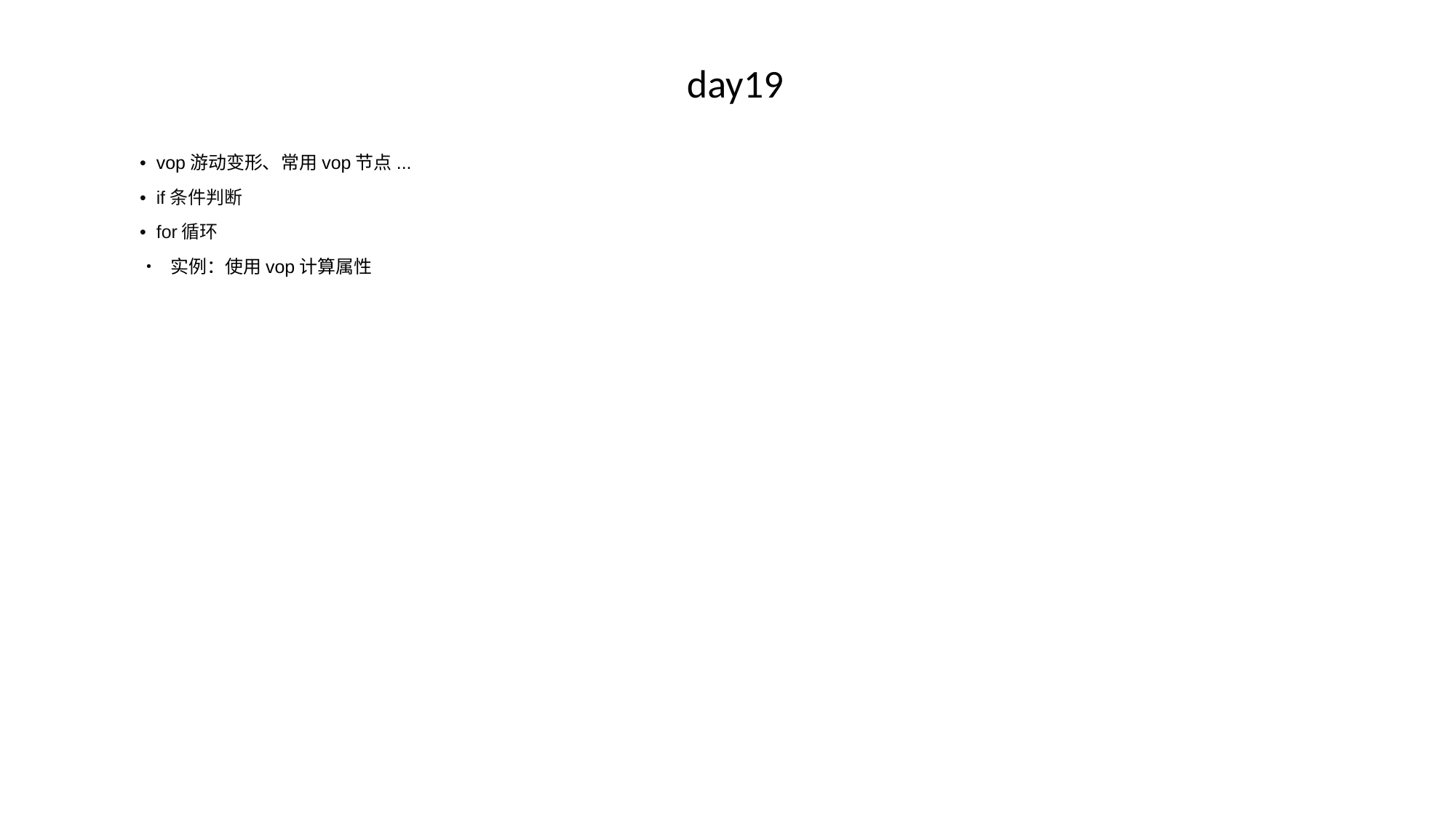

# day19
•  vop游动变形、常用vop节点...
•  if条件判断
•  for循环
•  实例：使用vop计算属性